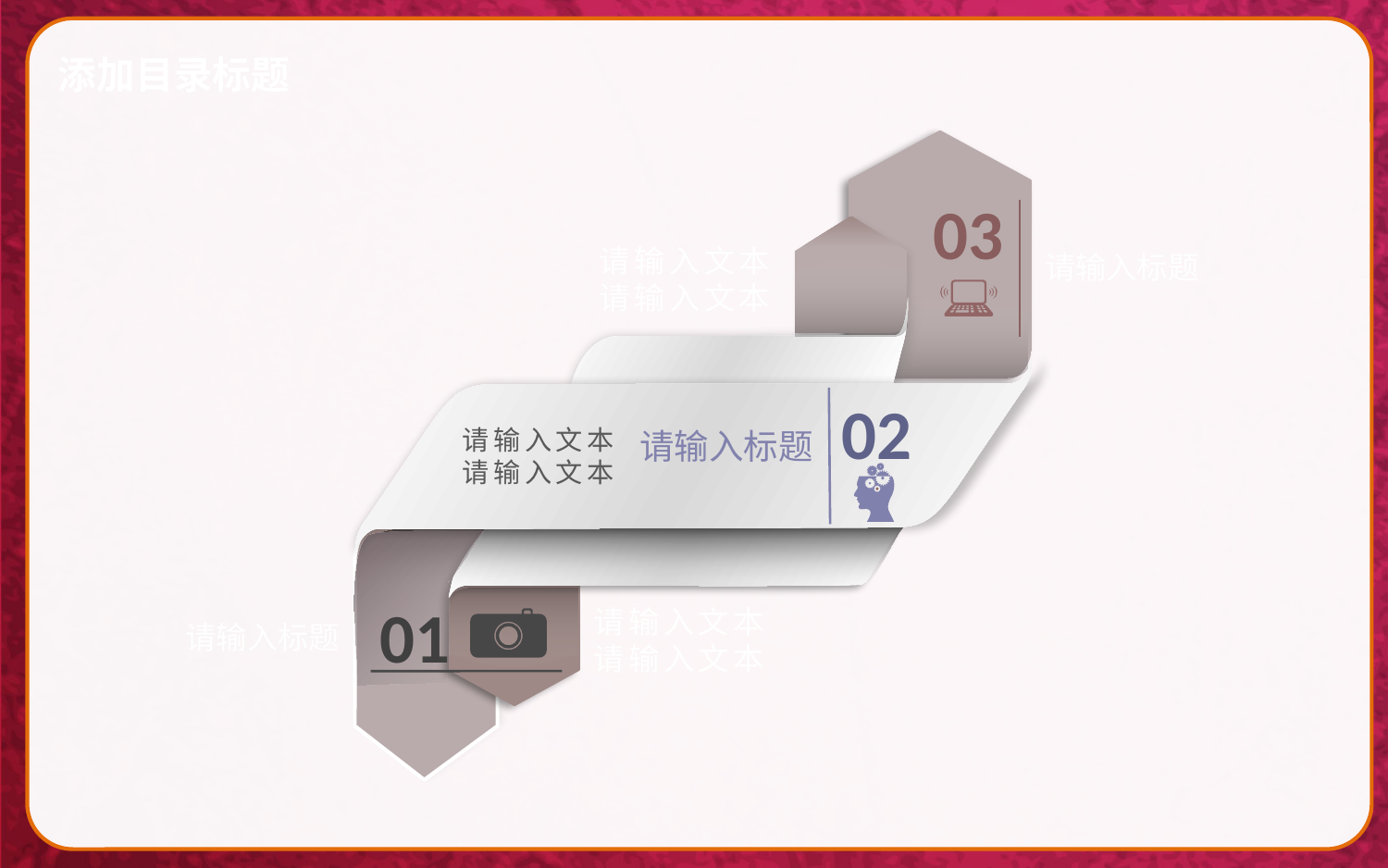

添加目录标题

03

请输入文本
请输入文本

请输入标题

02
请输入文本
请输入文本
请输入标题

01

请输入文本
请输入文本

请输入标题